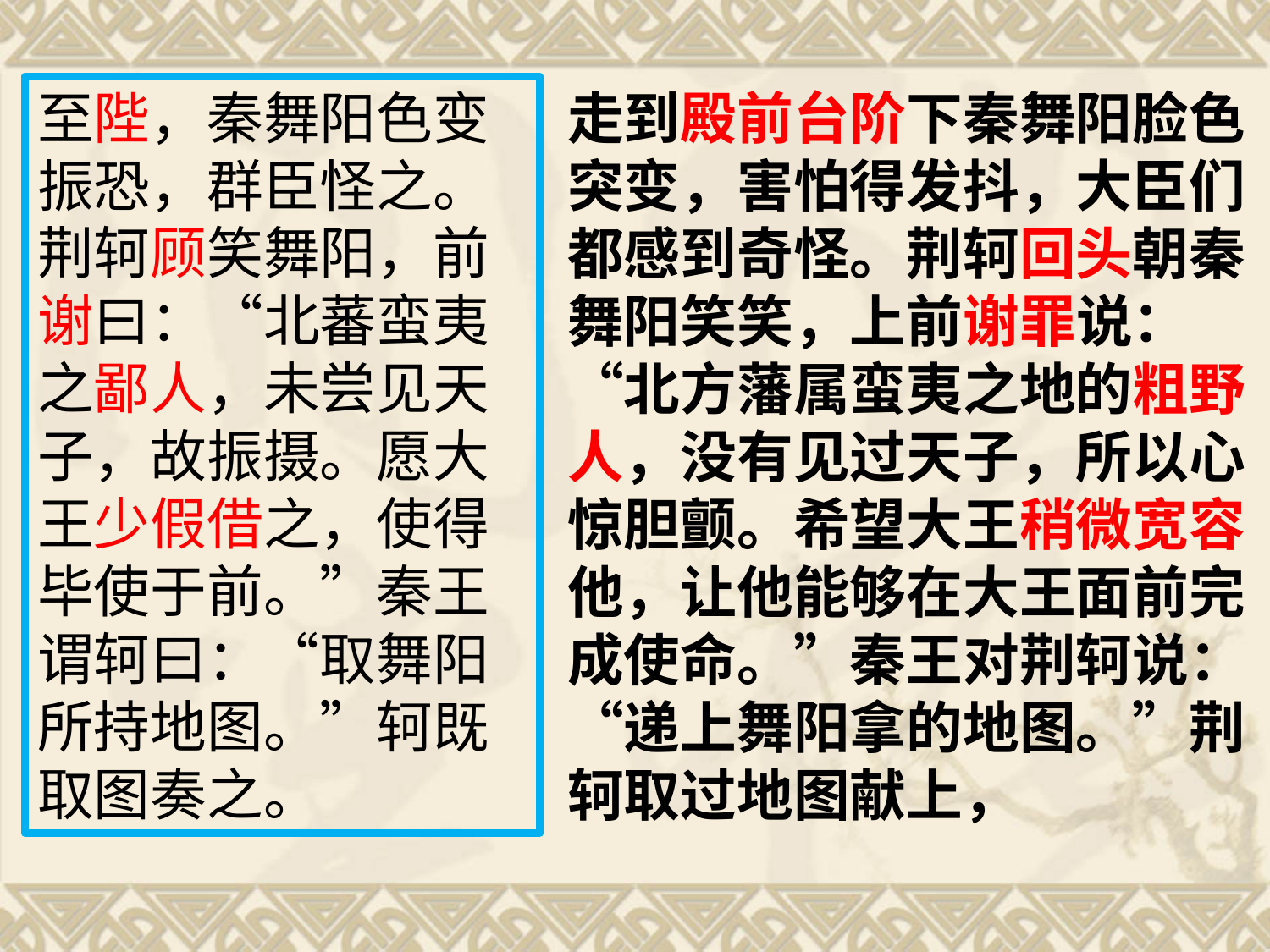

至陛，秦舞阳色变振恐，群臣怪之。荆轲顾笑舞阳，前谢曰：“北蕃蛮夷之鄙人，未尝见天子，故振摄。愿大王少假借之，使得毕使于前。”秦王谓轲曰：“取舞阳所持地图。”轲既取图奏之。
走到殿前台阶下秦舞阳脸色突变，害怕得发抖，大臣们都感到奇怪。荆轲回头朝秦舞阳笑笑，上前谢罪说：“北方藩属蛮夷之地的粗野人，没有见过天子，所以心惊胆颤。希望大王稍微宽容他，让他能够在大王面前完成使命。”秦王对荆轲说：“递上舞阳拿的地图。”荆轲取过地图献上，